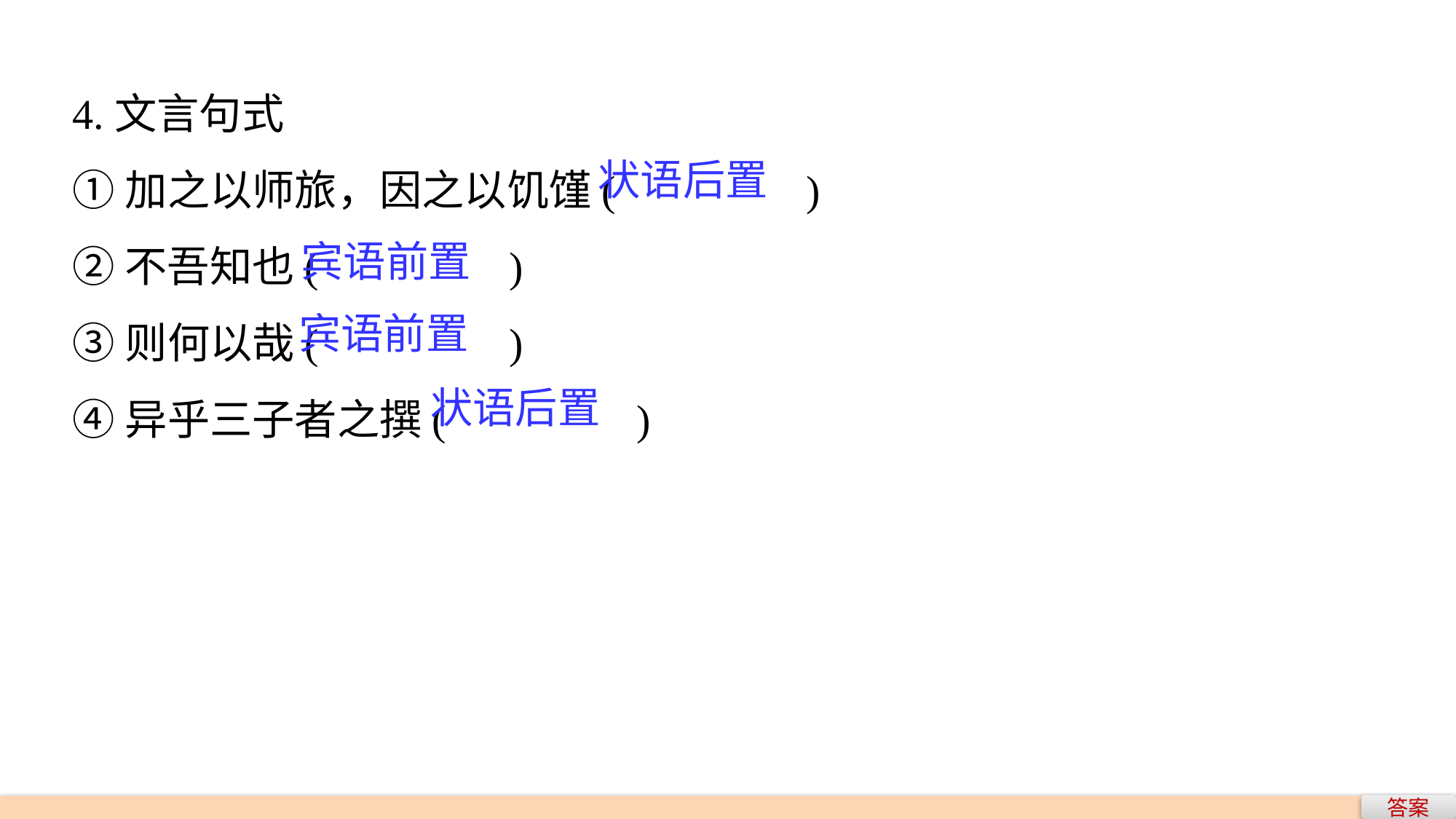

4.文言句式
①加之以师旅，因之以饥馑(　　　　)
②不吾知也(　　　　)
③则何以哉(　　　　)
④异乎三子者之撰(　　　　)
状语后置
宾语前置
宾语前置
状语后置
答案